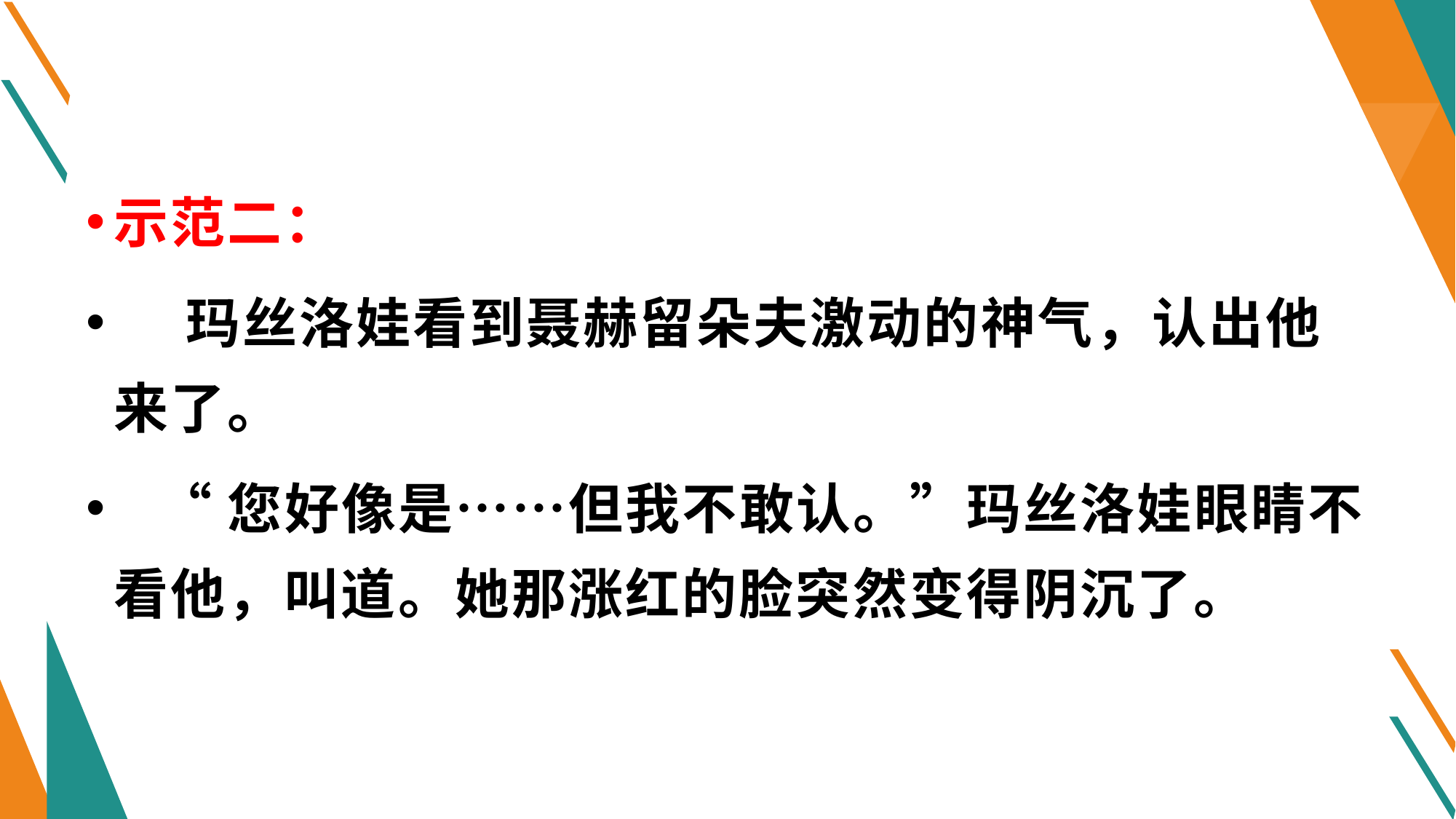

示范二：
    玛丝洛娃看到聂赫留朵夫激动的神气，认出他来了。
   “您好像是……但我不敢认。”玛丝洛娃眼睛不看他，叫道。她那涨红的脸突然变得阴沉了。